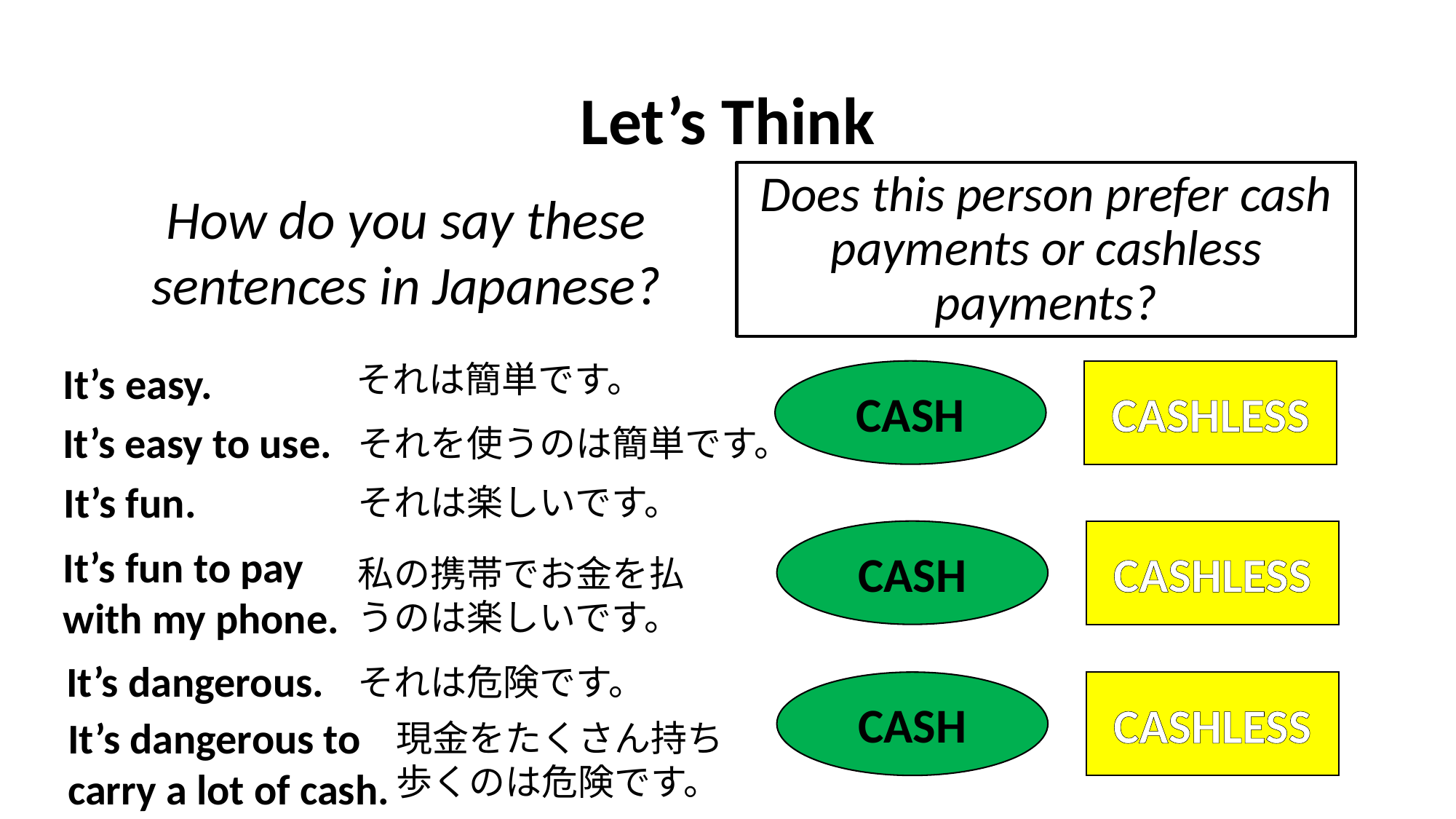

# Let’s Think
Does this person prefer cash payments or cashless payments?

How do you say these sentences in Japanese?

It’s easy.
それは簡単です。

CASH
CASHLESS
It’s easy to use.
それを使うのは簡単です。
It’s fun.
それは楽しいです。
CASH
CASHLESS
It’s fun to pay with my phone.
私の携帯でお金を払うのは楽しいです。
It’s dangerous.
それは危険です。
CASH
CASHLESS
It’s dangerous to carry a lot of cash.
現金をたくさん持ち歩くのは危険です。